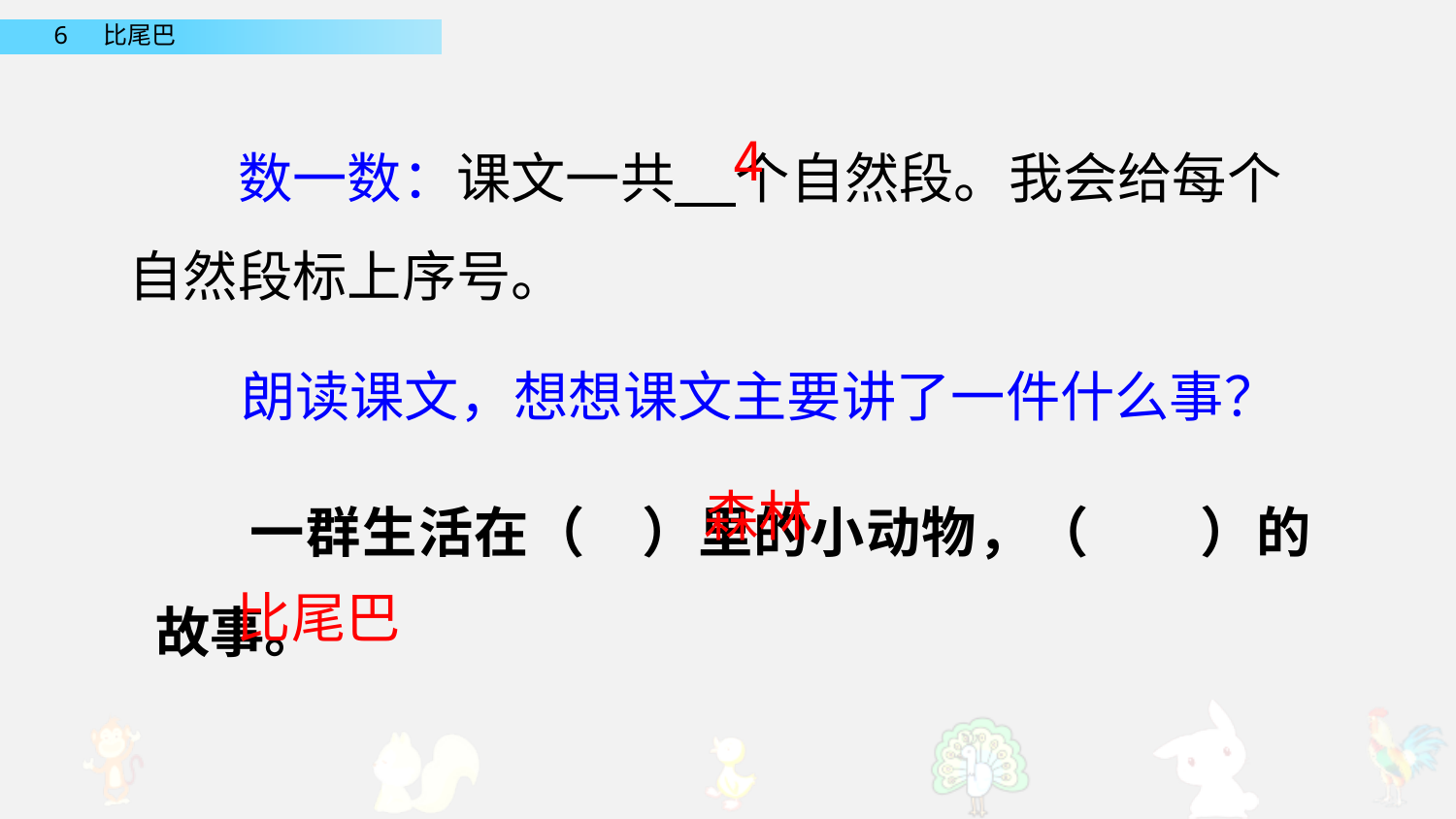

数一数：课文一共     个自然段。我会给每个自然段标上序号。
4
朗读课文，想想课文主要讲了一件什么事？
   一群生活在（    ）里的小动物，（        ）的故事。
森林
比尾巴